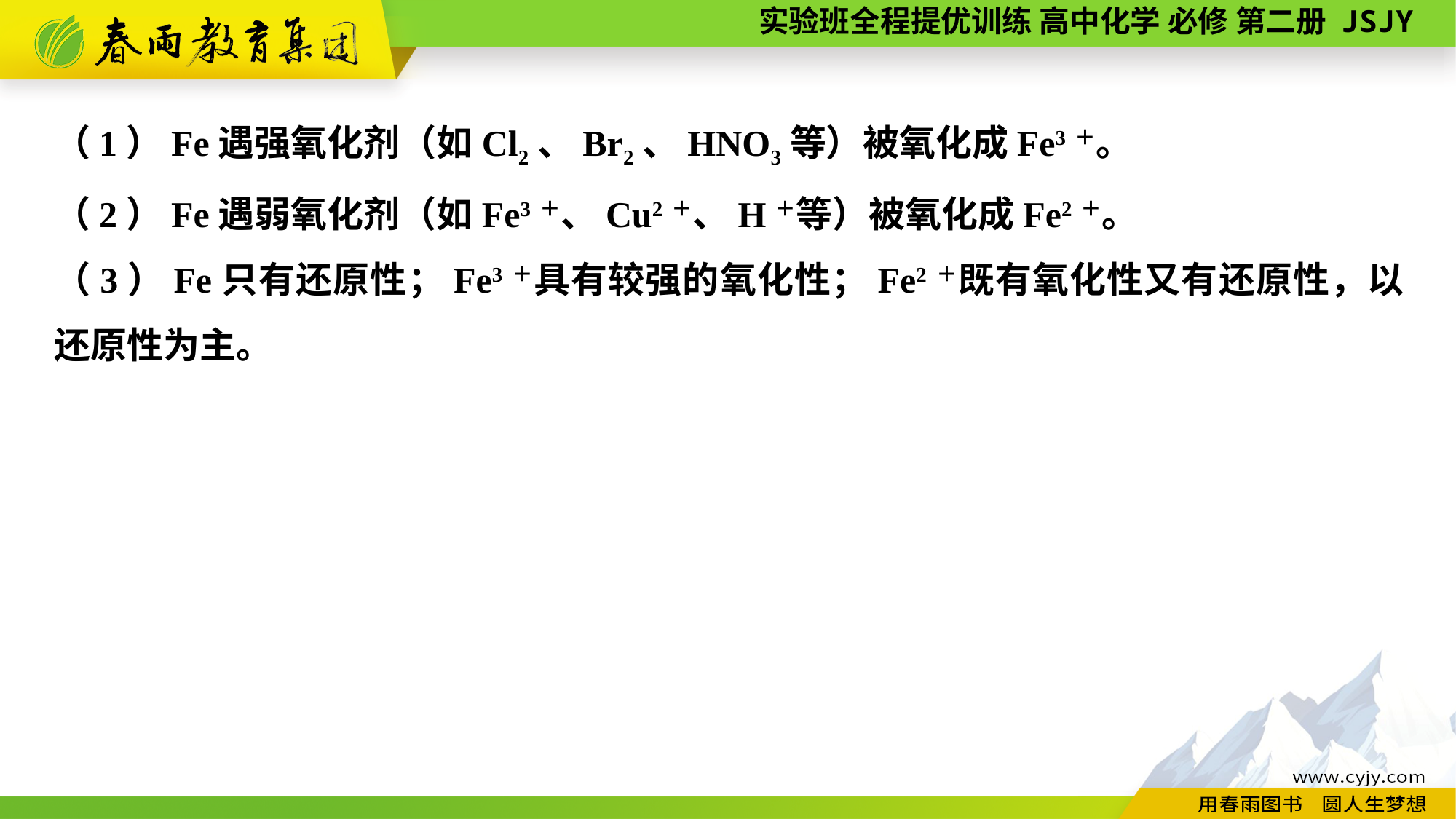

（1）Fe遇强氧化剂（如Cl2、Br2、HNO3等）被氧化成Fe3＋。
（2）Fe遇弱氧化剂（如Fe3＋、Cu2＋、H＋等）被氧化成Fe2＋。
（3）Fe只有还原性；Fe3＋具有较强的氧化性；Fe2＋既有氧化性又有还原性，以还原性为主。